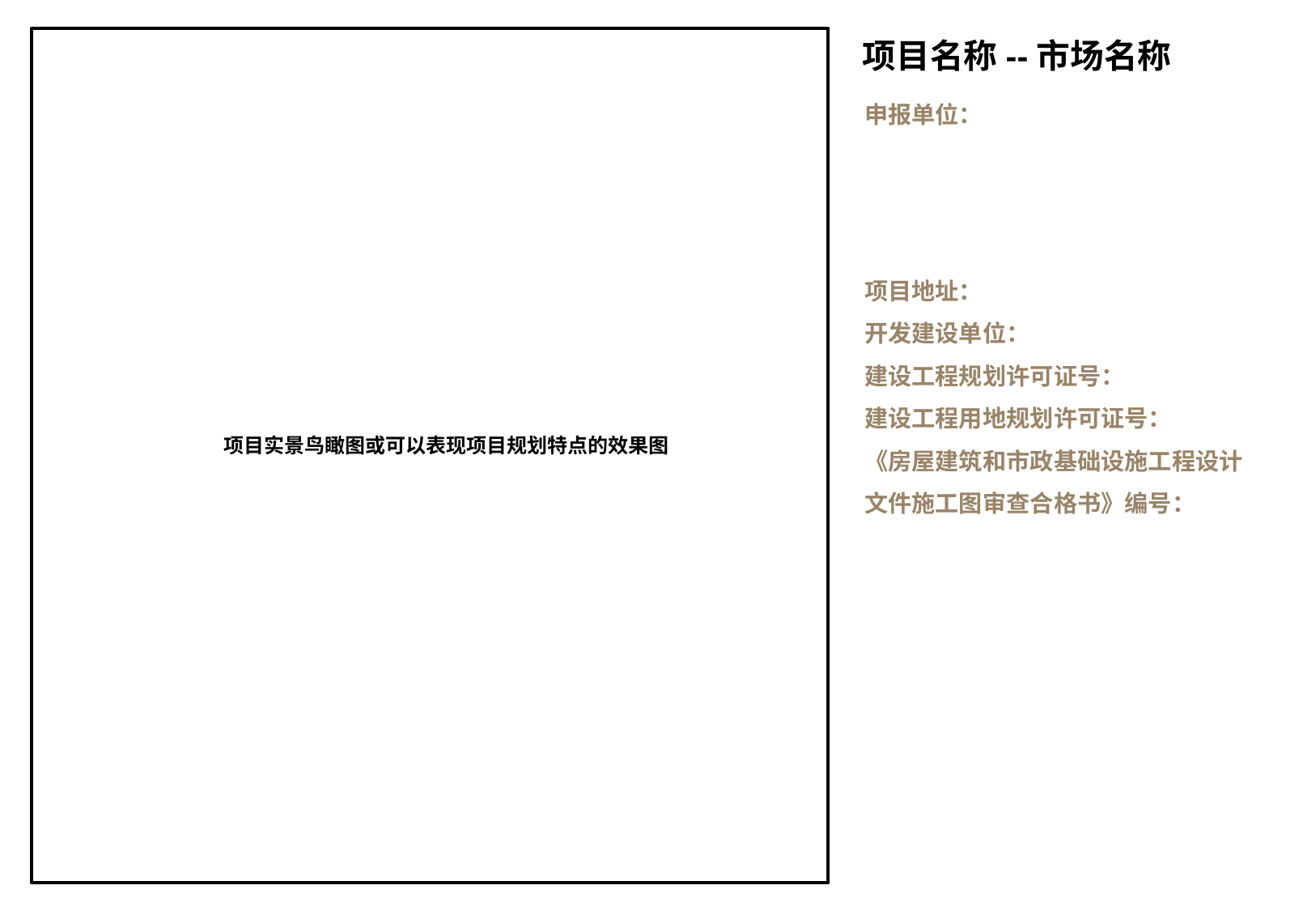

项目名称--市场名称
申报单位：
项目地址：
开发建设单位：
建设工程规划许可证号：
建设工程用地规划许可证号：
《房屋建筑和市政基础设施工程设计文件施工图审查合格书》编号：

项目实景鸟瞰图或可以表现项目规划特点的效果图